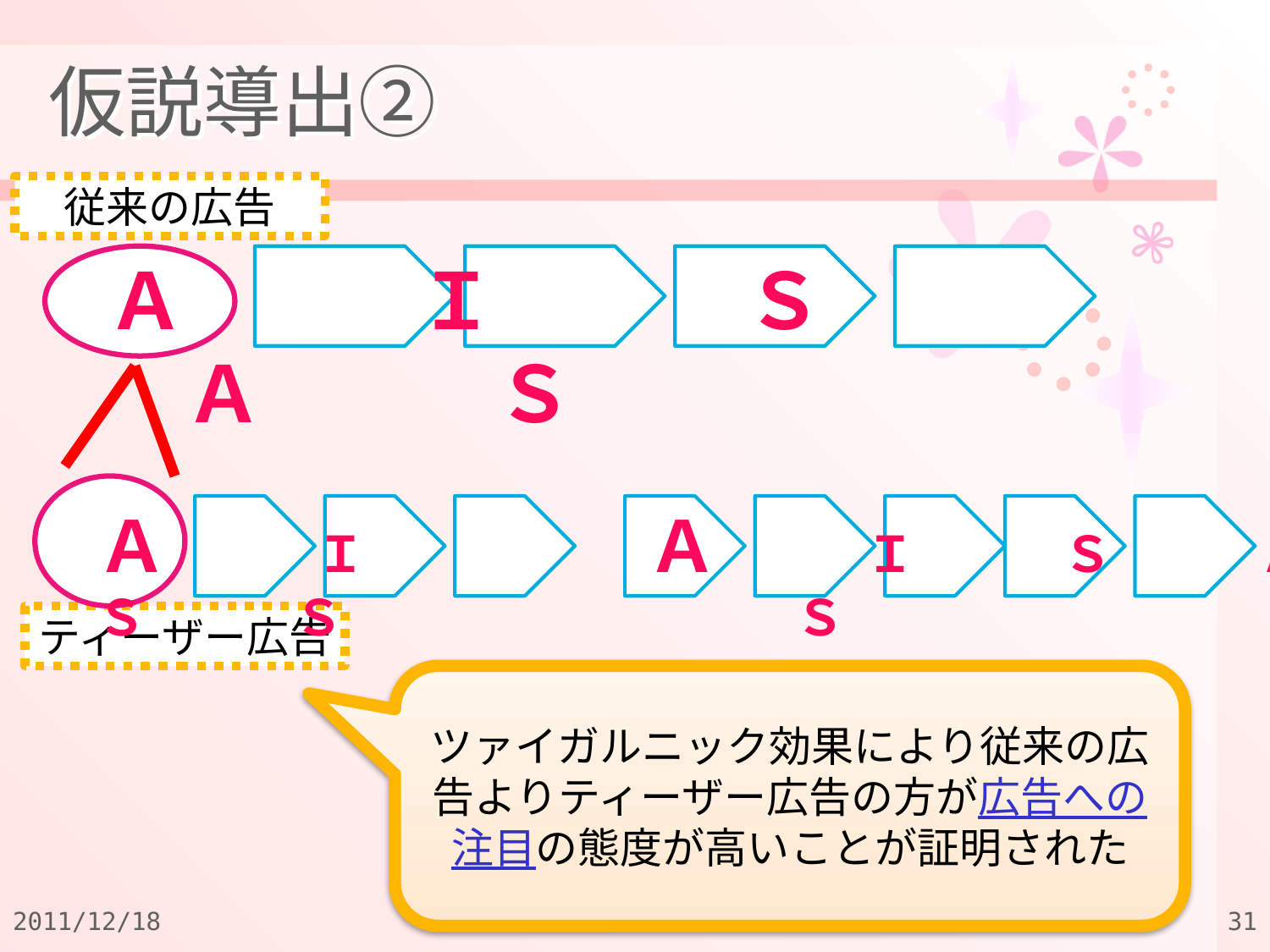

仮説導出②
従来の広告

Ａ　　　Ｉ　　　 Ｓ　　　Ａ　　　Ｓ

Ａ　　　Ｉ　　　Ｓ　　　Ｓ

Ａ　　　Ｉ　　　Ｓ　　　Ａ　　　Ｓ

ティーザー広告
ツァイガルニック効果により従来の広告よりティーザー広告の方が広告への注目の態度が高いことが証明された
2011/12/18
31